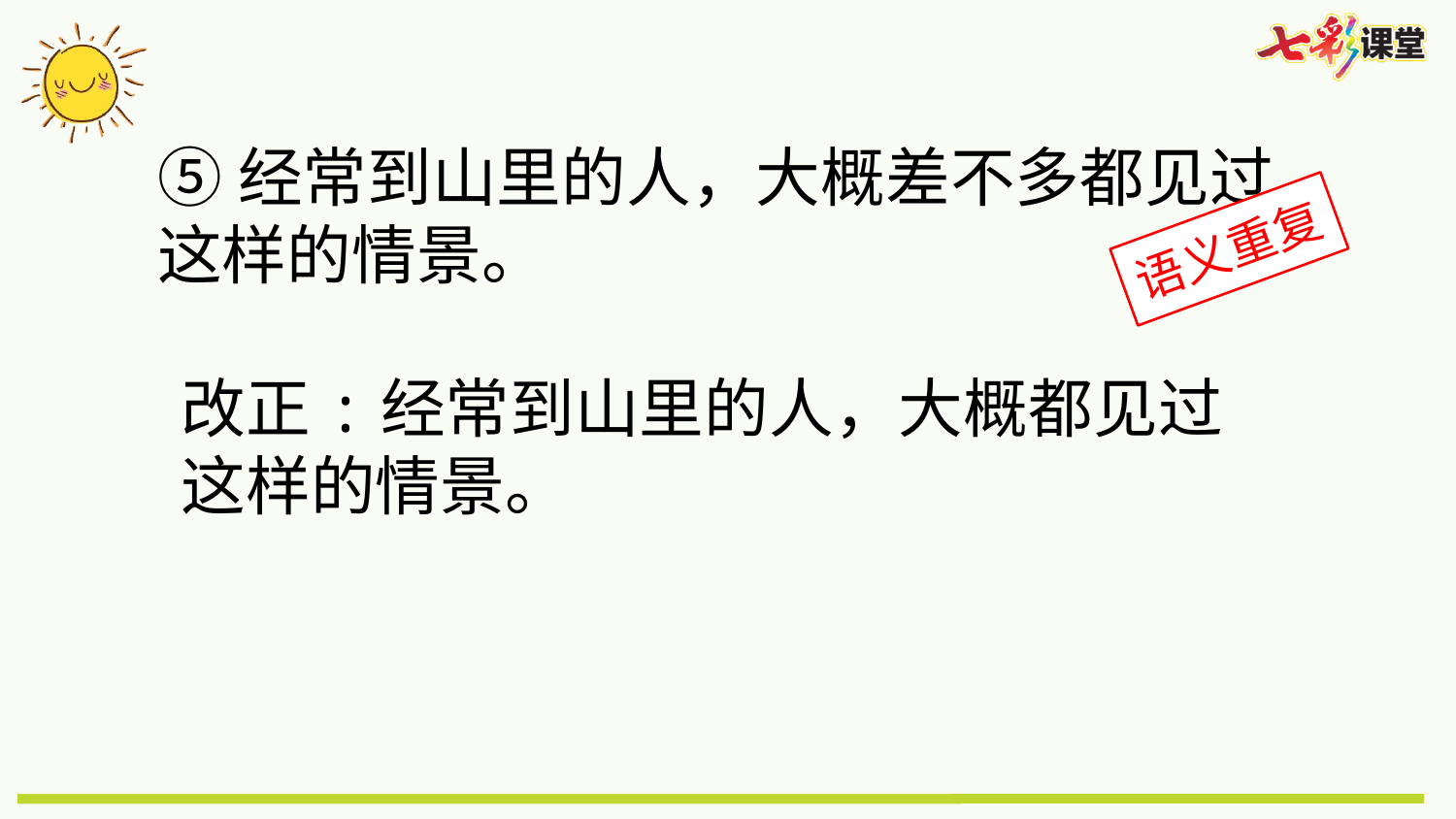

⑤经常到山里的人，大概差不多都见过这样的情景。
语义重复
改正:经常到山里的人，大概都见过这样的情景。